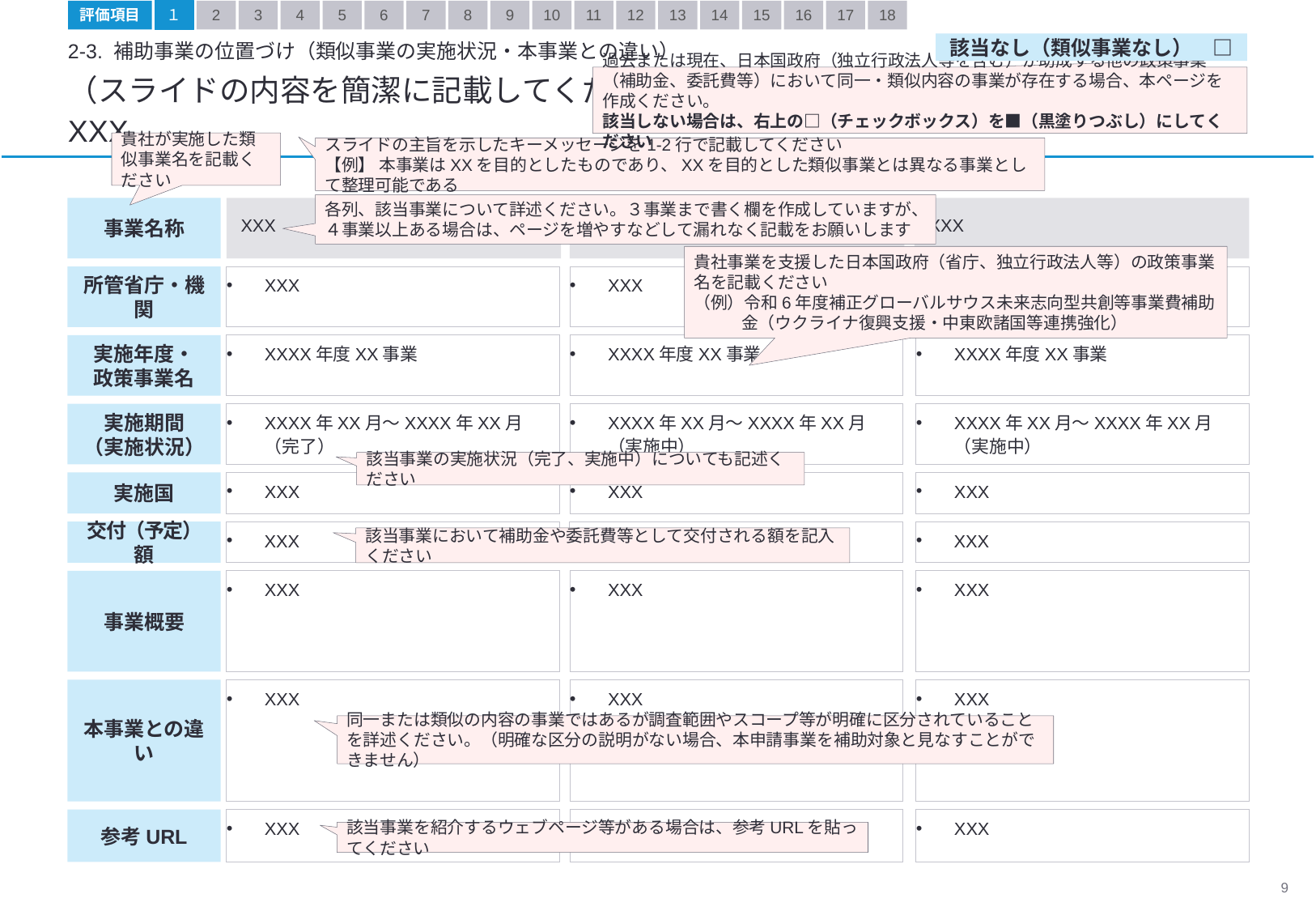

評価項目
１
2
3
4
5
6
7
8
9
10
11
12
13
14
15
16
17
18
2-3. 補助事業の位置づけ（類似事業の実施状況・本事業との違い）
該当なし（類似事業なし）　□
過去または現在、日本国政府（独立行政法人等を含む）が助成する他の政策事業（補助金、委託費等）において同一・類似内容の事業が存在する場合、本ページを作成ください。
該当しない場合は、右上の□（チェックボックス）を■（黒塗りつぶし）にしてください
（スライドの内容を簡潔に記載してください）
XXX
貴社が実施した類似事業名を記載ください
スライドの主旨を示したキーメッセージを1-2行で記載してください
【例】 本事業はXXを目的としたものであり、XXを目的とした類似事業とは異なる事業として整理可能である
各列、該当事業について詳述ください。３事業まで書く欄を作成していますが、４事業以上ある場合は、ページを増やすなどして漏れなく記載をお願いします
事業名称
XXX
XXX
XXX
貴社事業を支援した日本国政府（省庁、独立行政法人等）の政策事業名を記載ください
（例）令和6年度補正グローバルサウス未来志向型共創等事業費補助金（ウクライナ復興支援・中東欧諸国等連携強化）
所管省庁・機関
XXX
XXX
XXX
実施年度・
政策事業名
XXXX年度XX事業
XXXX年度XX事業
XXXX年度XX事業
実施期間
（実施状況）
XXXX年XX月～XXXX年XX月
（完了）
XXXX年XX月～XXXX年XX月
（実施中）
XXXX年XX月～XXXX年XX月
（実施中）

該当事業の実施状況（完了、実施中）についても記述ください
実施国
XXX
XXX
XXX
交付（予定）額
XXX
XXX
XXX
該当事業において補助金や委託費等として交付される額を記入ください
事業概要
XXX
XXX
XXX
本事業との違い
XXX
XXX
XXX
同一または類似の内容の事業ではあるが調査範囲やスコープ等が明確に区分されていることを詳述ください。（明確な区分の説明がない場合、本申請事業を補助対象と見なすことができません）
参考URL
XXX
XXX
XXX
該当事業を紹介するウェブページ等がある場合は、参考URLを貼ってください